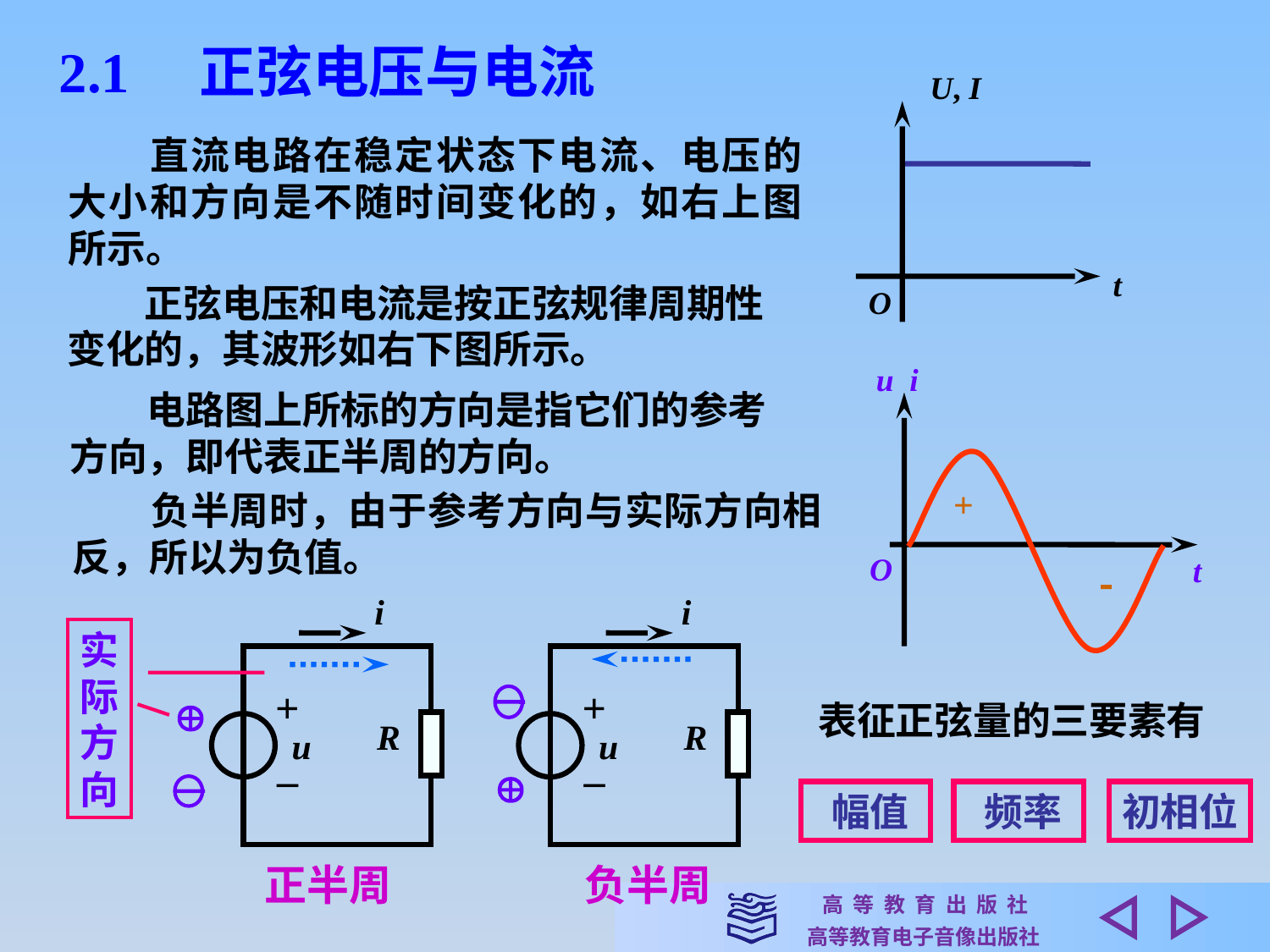

2.1　正弦电压与电流

 t

O
U, I

　　直流电路在稳定状态下电流、电压的大小和方向是不随时间变化的，如右上图所示。
　　正弦电压和电流是按正弦规律周期性
变化的，其波形如右下图所示。
u  i

O

 t
　　电路图上所标的方向是指它们的参考
方向，即代表正半周的方向。

+
　　负半周时，由于参考方向与实际方向相反，所以为负值。
−
i

+
R

u

–
i

+
R

u

–
实
际
方
向

⊕

 表征正弦量的三要素有
⊕

 幅值
 频率
初相位

正半周
负半周